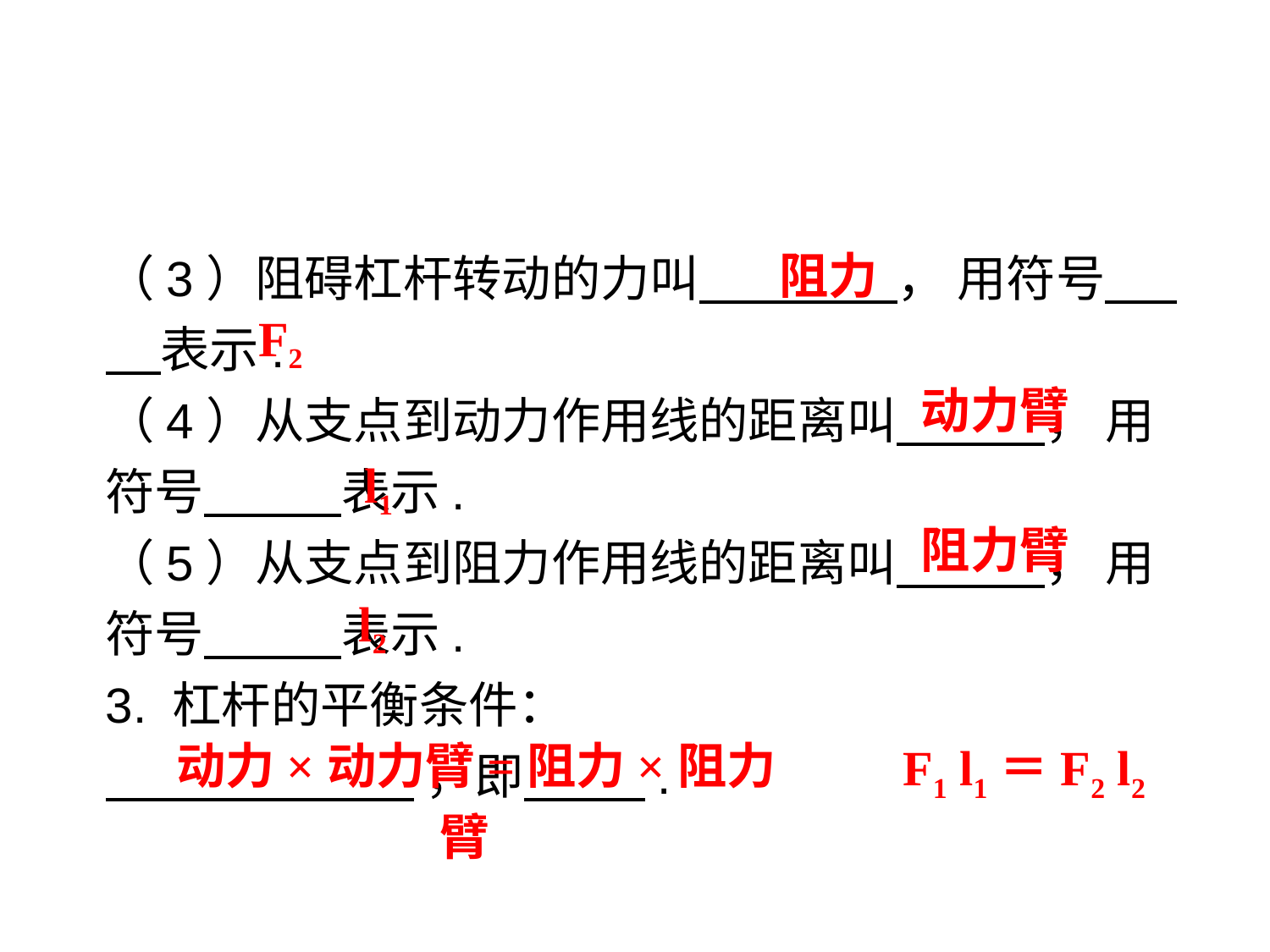

阻力
（3）阻碍杠杆转动的力叫　         　， 用符号　        表示.
（4）从支点到动力作用线的距离叫　         ， 用符号　        表示.
（5）从支点到阻力作用线的距离叫　         ， 用符号　        表示.
3. 杠杆的平衡条件：
                            ，即           .
F2
动力臂
 l1
阻力臂
l2
 动力×动力臂=阻力×阻力臂
F1 l1＝F2 l2